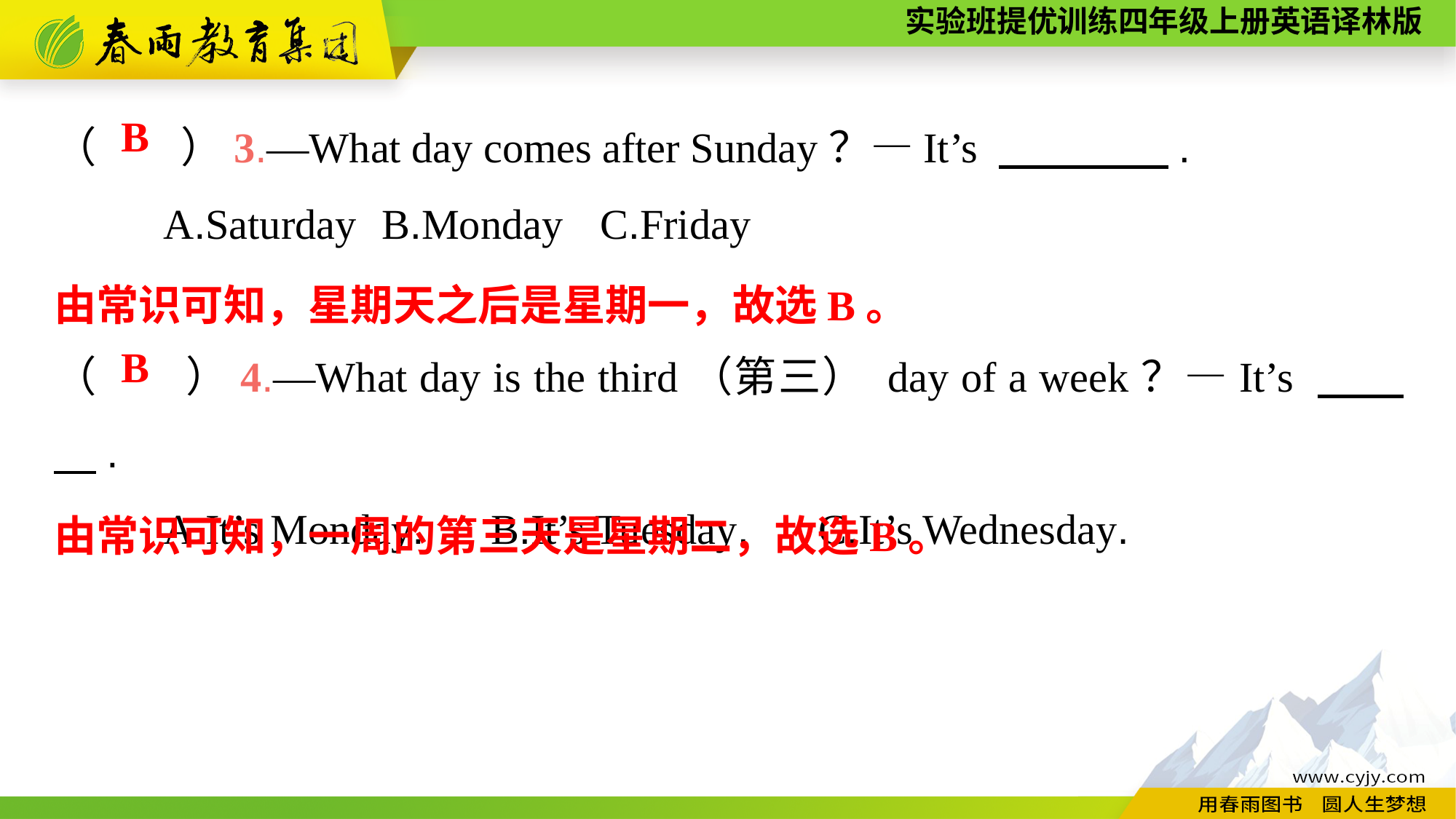

（　　）3.—What day comes after Sunday？—It’s 　　　　.
	A.Saturday	B.Monday	C.Friday

（　　）4.—What day is the third（第三） day of a week？—It’s 　　　.
	A.It’s Monday.	B.It’s Tuesday.	C.It’s Wednesday.
B
由常识可知，星期天之后是星期一，故选B。
B
由常识可知，一周的第三天是星期二，故选B。